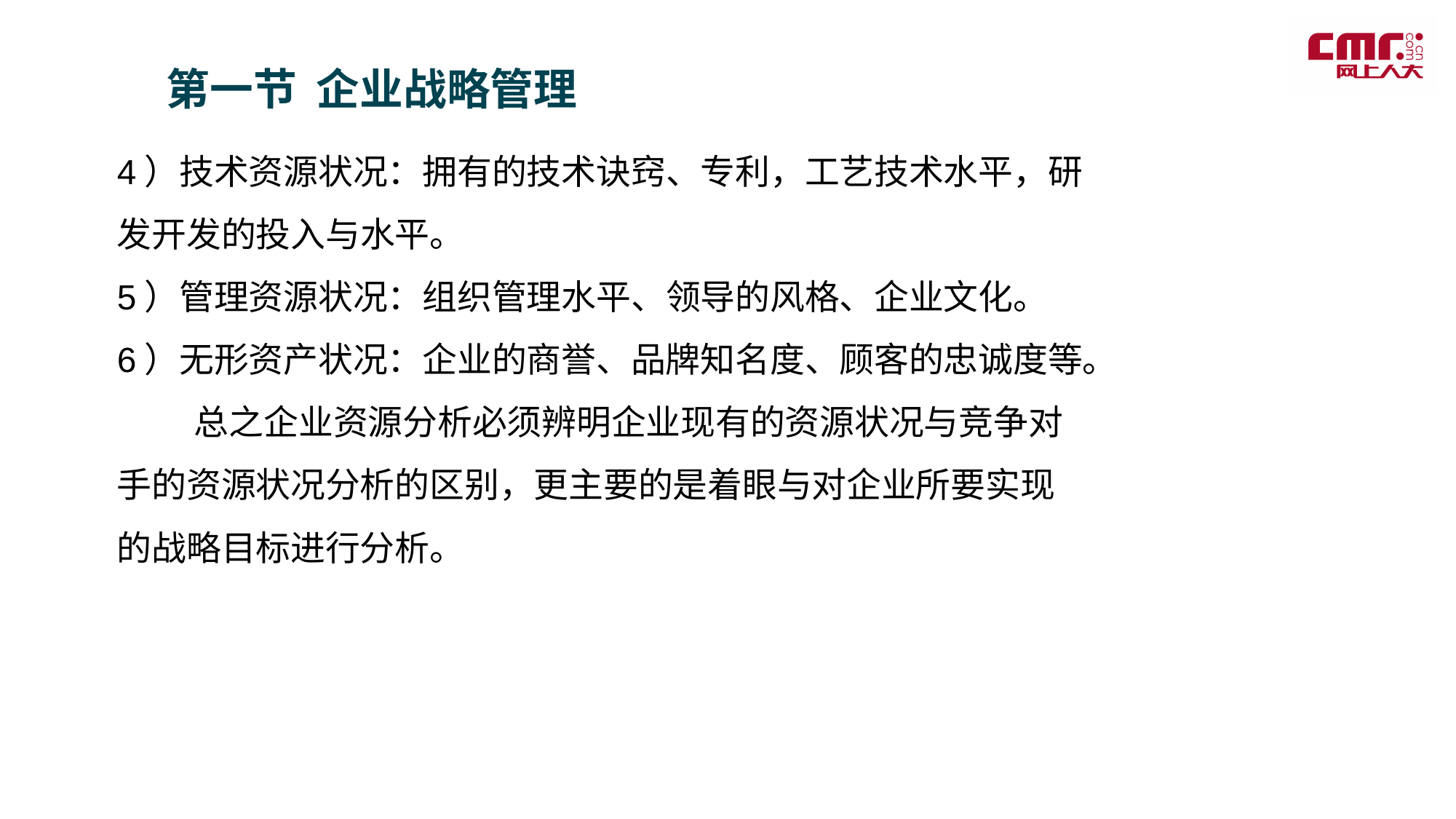

第一节  企业战略管理
4）技术资源状况：拥有的技术诀窍、专利，工艺技术水平，研发开发的投入与水平。
5）管理资源状况：组织管理水平、领导的风格、企业文化。
6）无形资产状况：企业的商誉、品牌知名度、顾客的忠诚度等。
　　 总之企业资源分析必须辨明企业现有的资源状况与竞争对手的资源状况分析的区别，更主要的是着眼与对企业所要实现的战略目标进行分析。